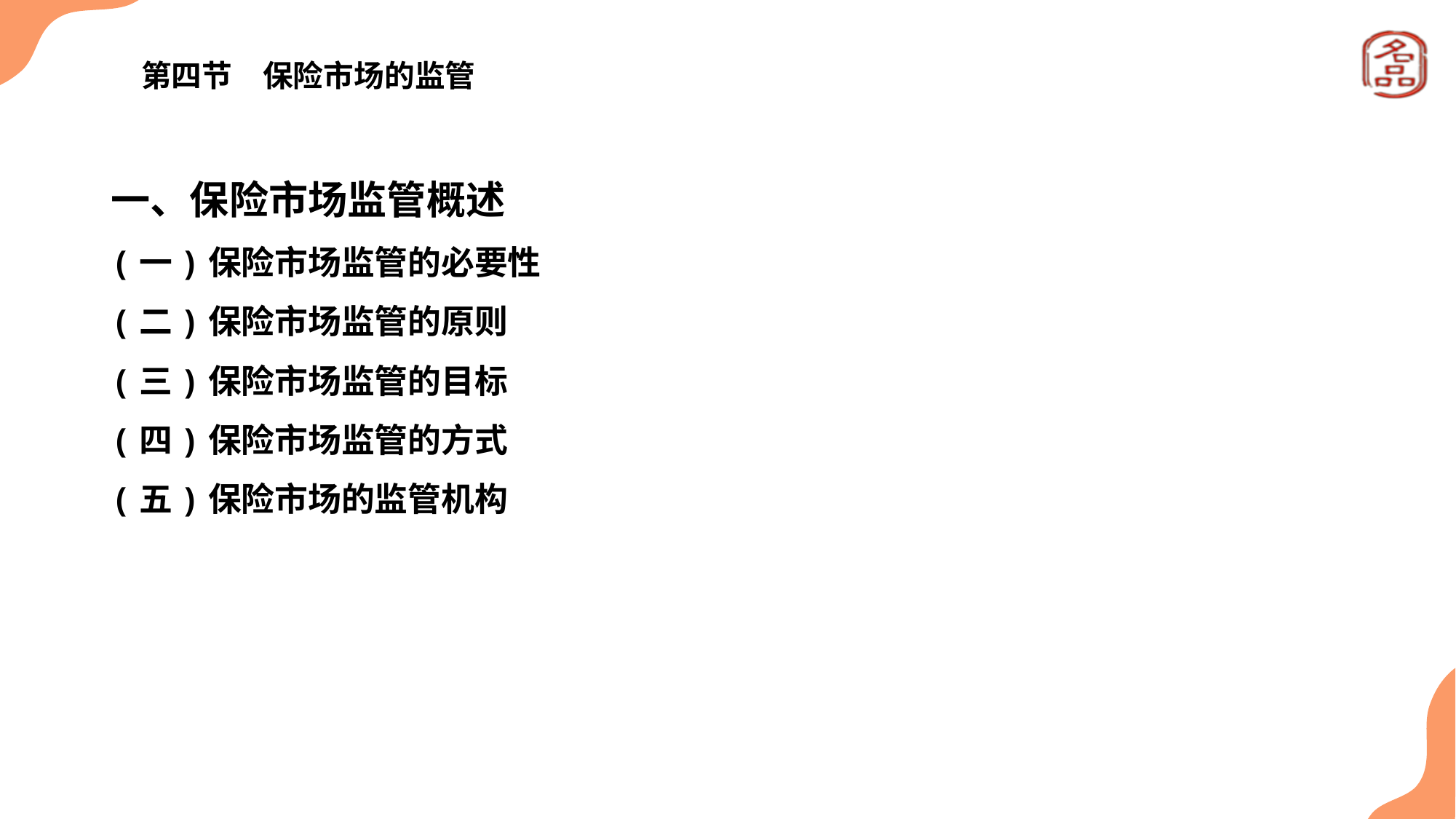

# 第四节　保险市场的监管
一、保险市场监管概述
(一)保险市场监管的必要性
(二)保险市场监管的原则
(三)保险市场监管的目标
(四)保险市场监管的方式
(五)保险市场的监管机构